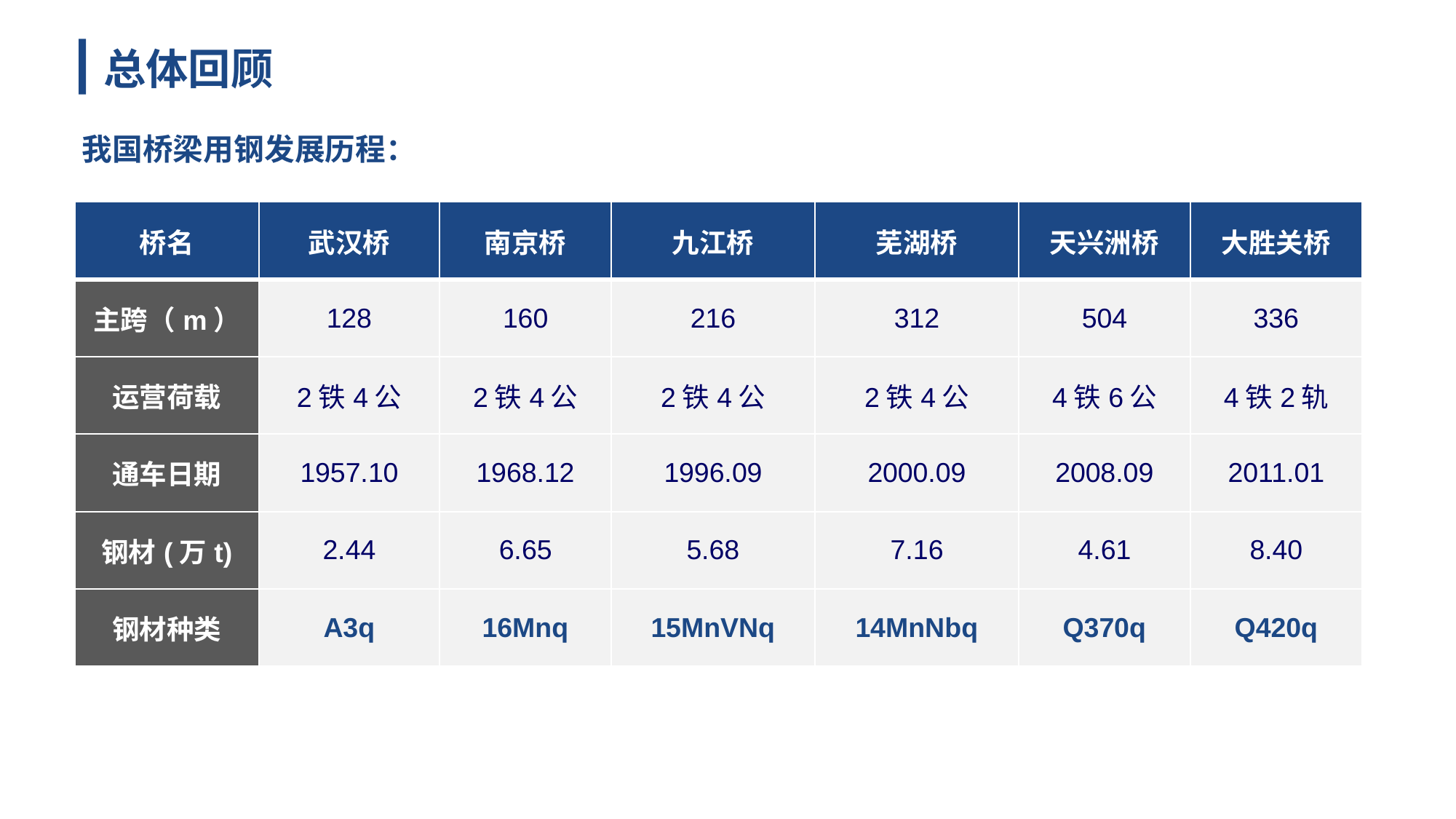

总体回顾

我国桥梁用钢发展历程：
| 桥名 | 武汉桥 | 南京桥 | 九江桥 | 芜湖桥 | 天兴洲桥 | 大胜关桥 |
| --- | --- | --- | --- | --- | --- | --- |
| 主跨（m） | 128 | 160 | 216 | 312 | 504 | 336 |
| 运营荷载 | 2铁4公 | 2铁4公 | 2铁4公 | 2铁4公 | 4铁6公 | 4铁2轨 |
| 通车日期 | 1957.10 | 1968.12 | 1996.09 | 2000.09 | 2008.09 | 2011.01 |
| 钢材(万t) | 2.44 | 6.65 | 5.68 | 7.16 | 4.61 | 8.40 |
| 钢材种类 | A3q | 16Mnq | 15MnVNq | 14MnNbq | Q370q | Q420q |